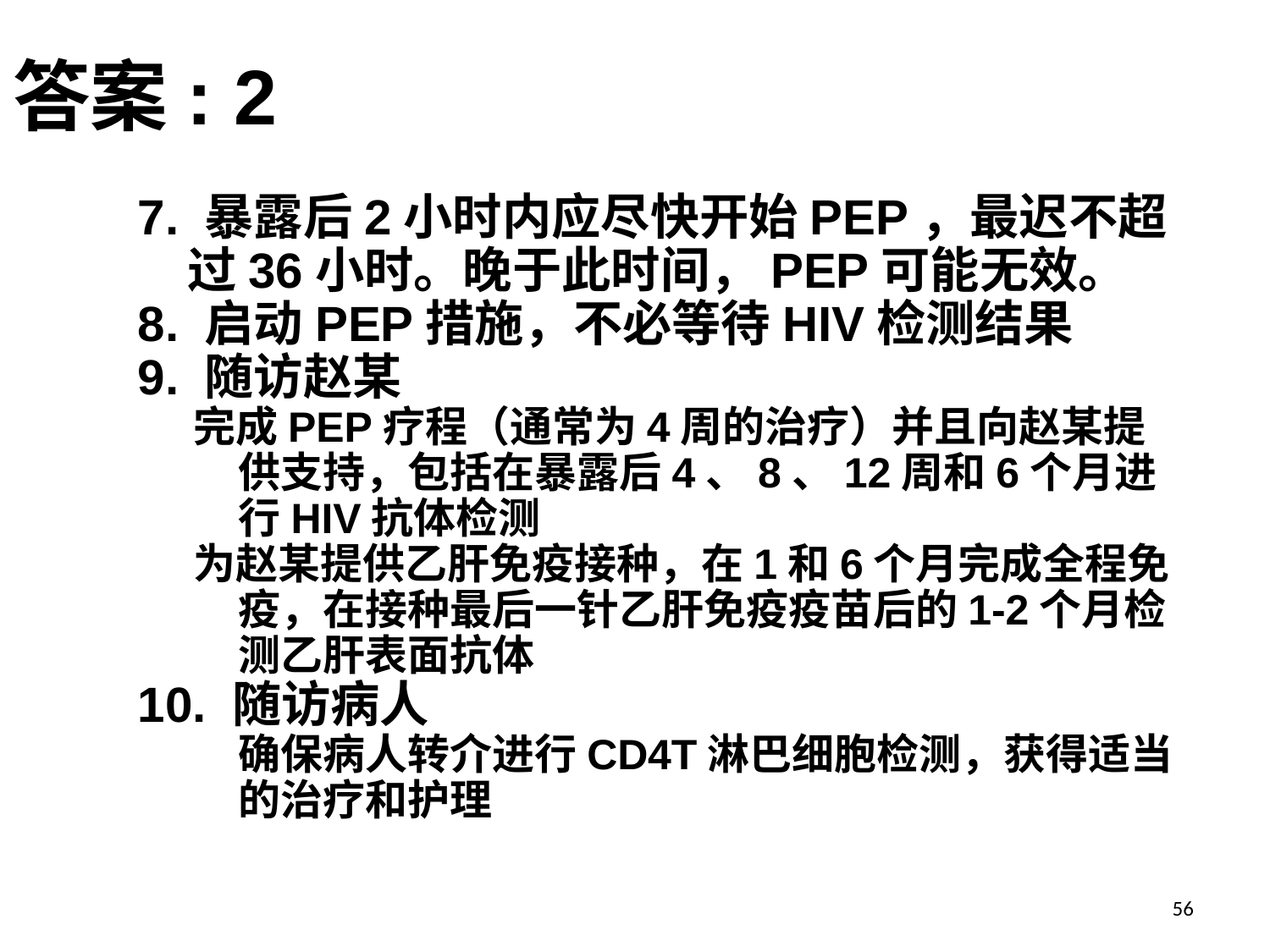

答案: 2
7. 暴露后2小时内应尽快开始PEP，最迟不超过36小时。晚于此时间，PEP可能无效。
8. 启动PEP措施，不必等待HIV检测结果
9. 随访赵某
完成PEP疗程（通常为4周的治疗）并且向赵某提供支持，包括在暴露后4、8、12周和6个月进行HIV抗体检测
为赵某提供乙肝免疫接种，在1和6个月完成全程免疫，在接种最后一针乙肝免疫疫苗后的1-2个月检测乙肝表面抗体
10. 随访病人
	确保病人转介进行CD4T淋巴细胞检测，获得适当的治疗和护理
56